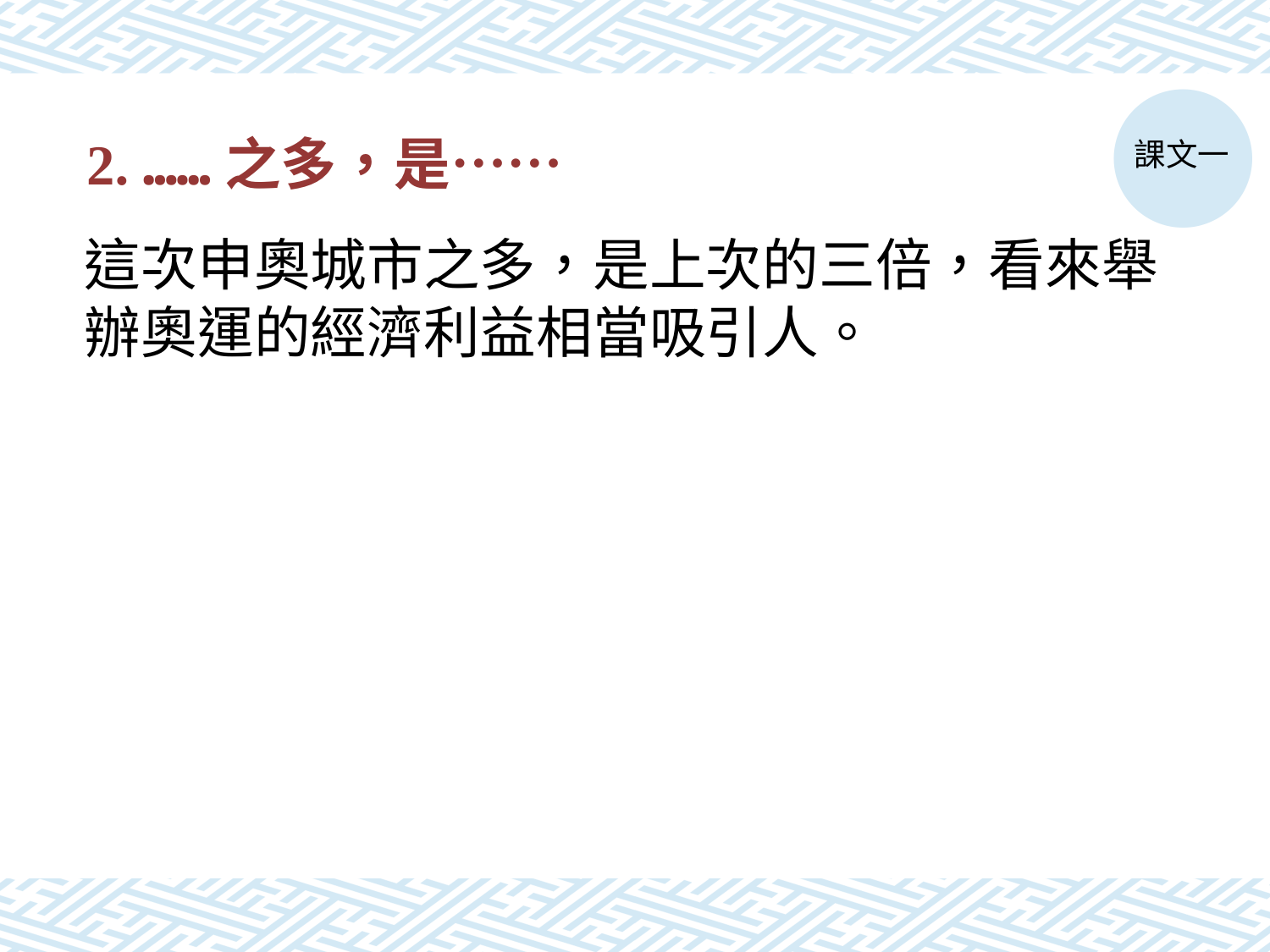

課文一
# 2. ……之多，是……
這次申奧城市之多，是上次的三倍，看來舉辦奧運的經濟利益相當吸引人。